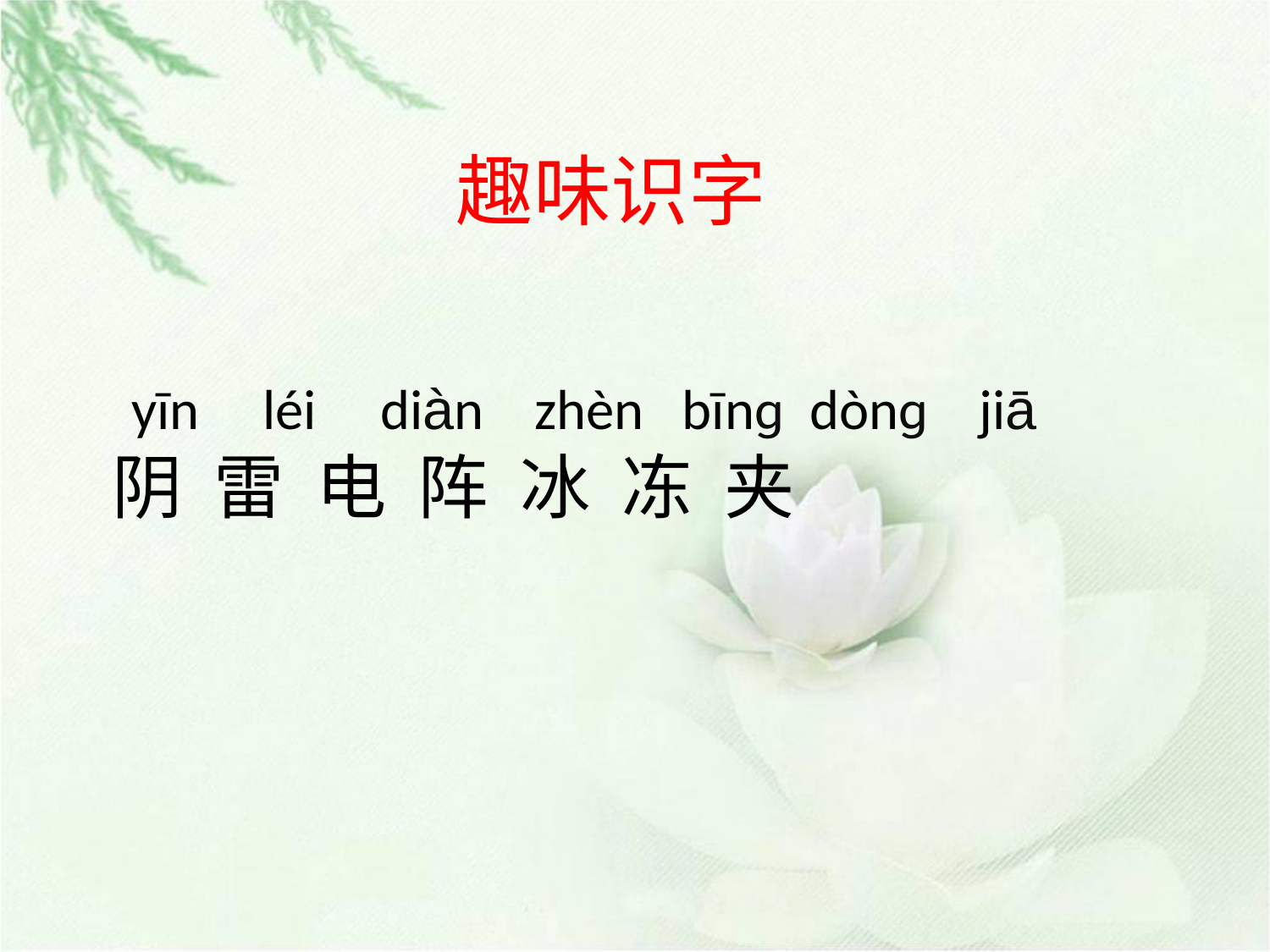

# 趣味识字
yīn     léi     diàn    zhèn   bīnɡ  dònɡ    jiā
阴  雷  电  阵  冰  冻  夹